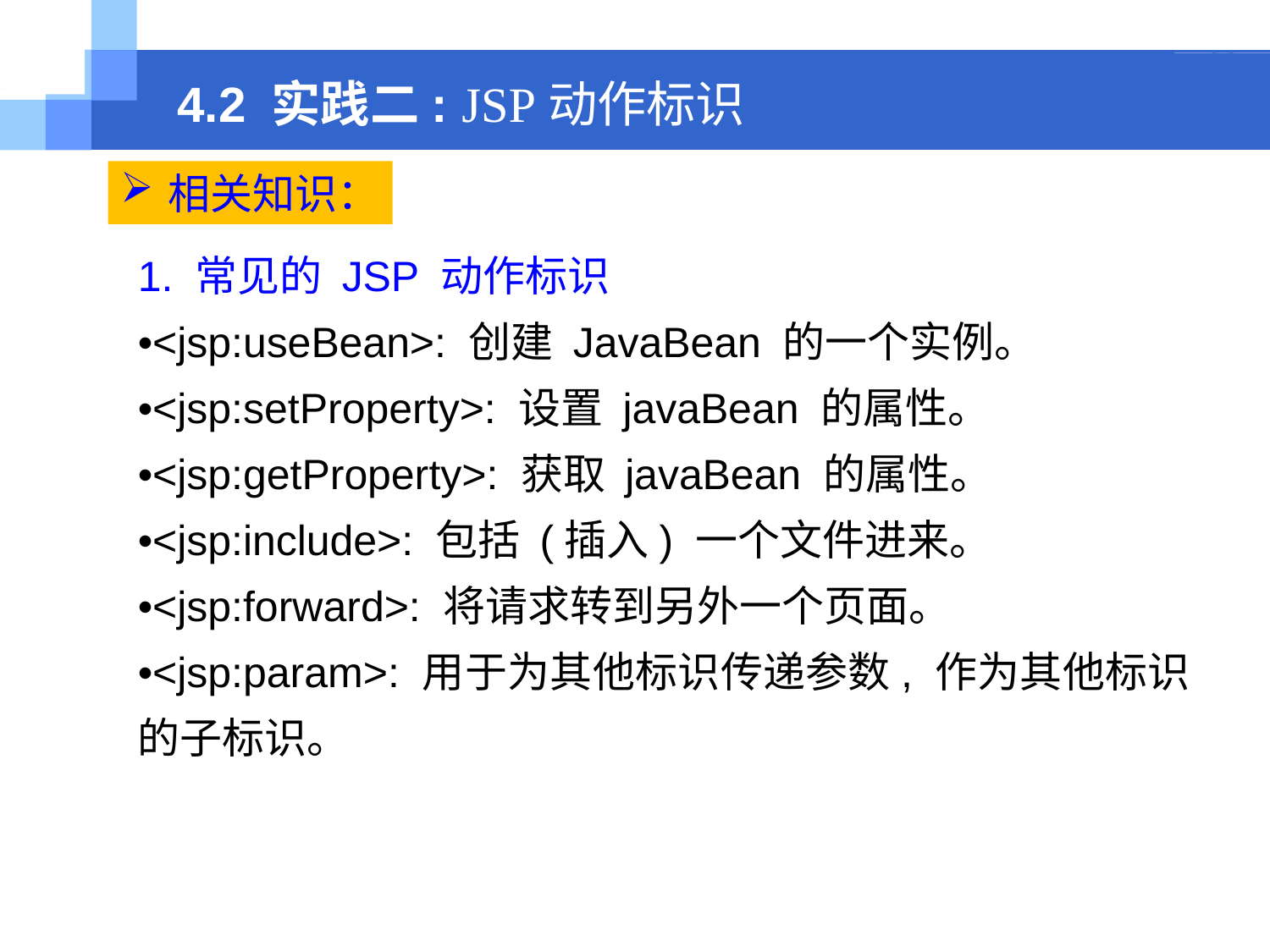

4.2 实践二: JSP动作标识

相关知识：
1. 常见的 JSP 动作标识
•<jsp:useBean>: 创建 JavaBean 的一个实例。
•<jsp:setProperty>: 设置 javaBean 的属性。
•<jsp:getProperty>: 获取 javaBean 的属性。
•<jsp:include>: 包括 (插入) 一个文件进来。
•<jsp:forward>: 将请求转到另外一个页面。
•<jsp:param>: 用于为其他标识传递参数, 作为其他标识的子标识。